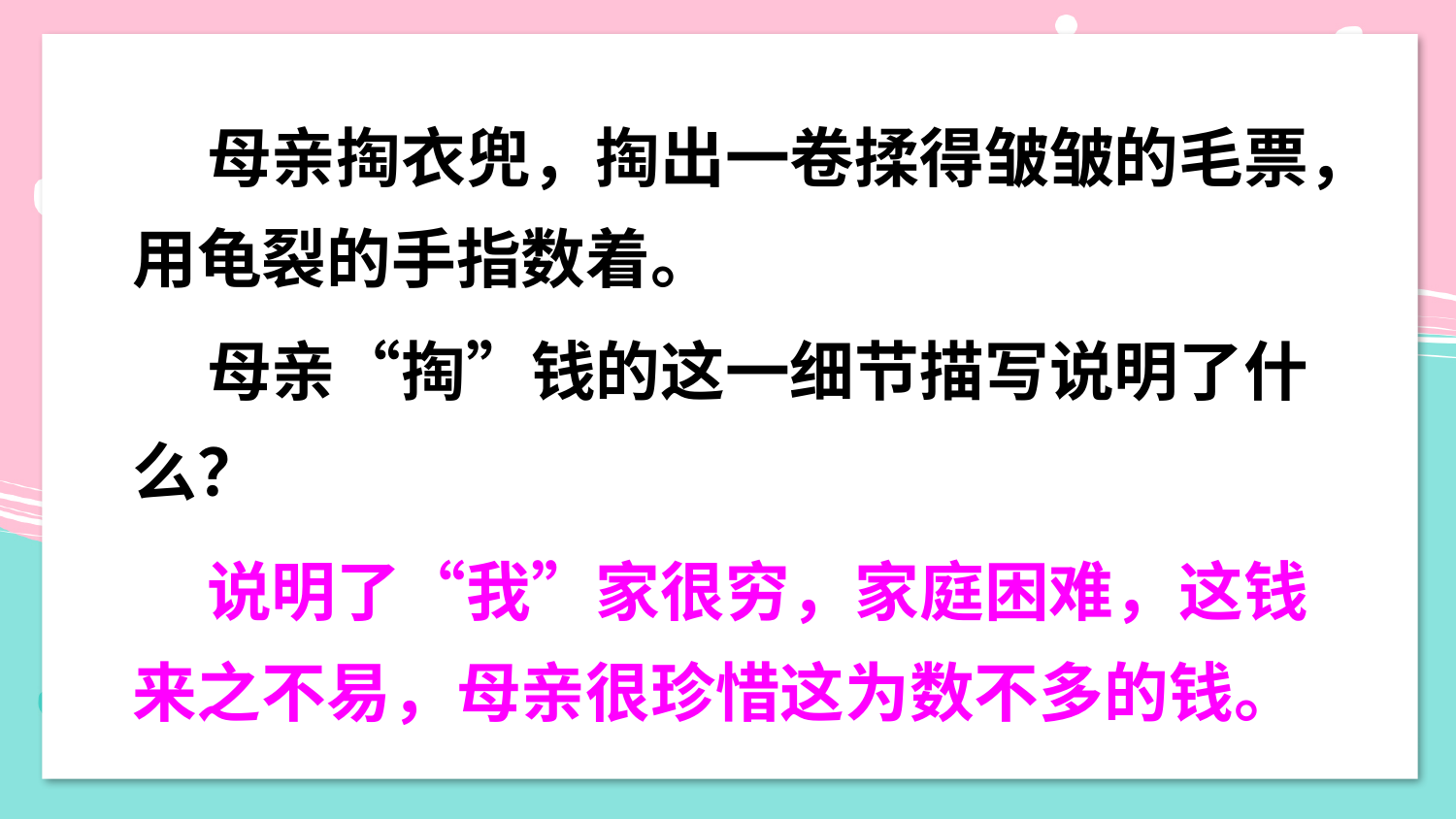

母亲掏衣兜，掏出一卷揉得皱皱的毛票，用龟裂的手指数着。
    母亲“掏”钱的这一细节描写说明了什么？
    说明了“我”家很穷，家庭困难，这钱来之不易，母亲很珍惜这为数不多的钱。